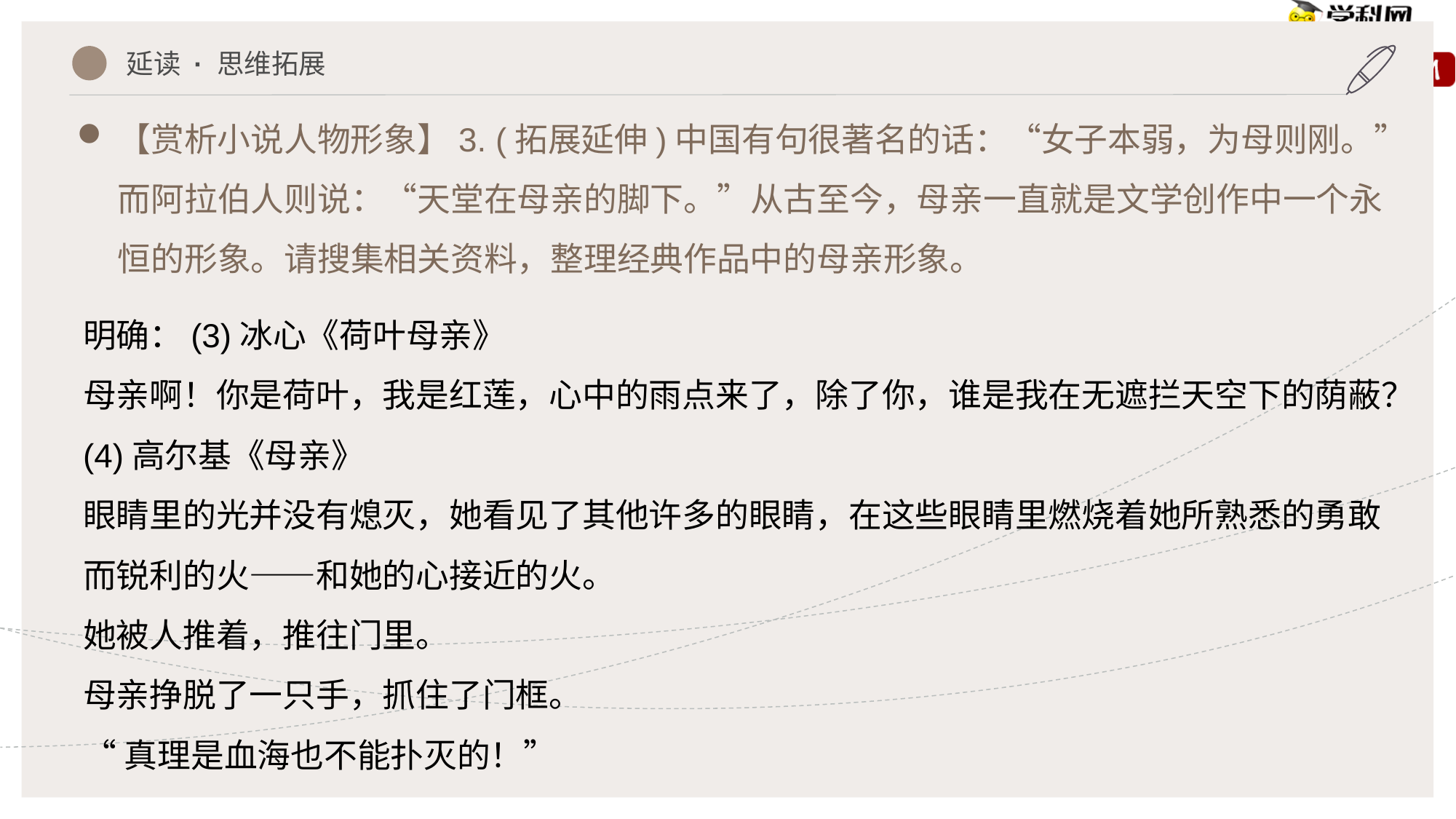

延读 · 思维拓展

【赏析小说人物形象】3. (拓展延伸)中国有句很著名的话：“女子本弱，为母则刚。”而阿拉伯人则说：“天堂在母亲的脚下。”从古至今，母亲一直就是文学创作中一个永恒的形象。请搜集相关资料，整理经典作品中的母亲形象。
明确：(3)冰心《荷叶母亲》
母亲啊！你是荷叶，我是红莲，心中的雨点来了，除了你，谁是我在无遮拦天空下的荫蔽？
(4)高尔基《母亲》
眼睛里的光并没有熄灭，她看见了其他许多的眼睛，在这些眼睛里燃烧着她所熟悉的勇敢而锐利的火——和她的心接近的火。
她被人推着，推往门里。
母亲挣脱了一只手，抓住了门框。
“真理是血海也不能扑灭的！”